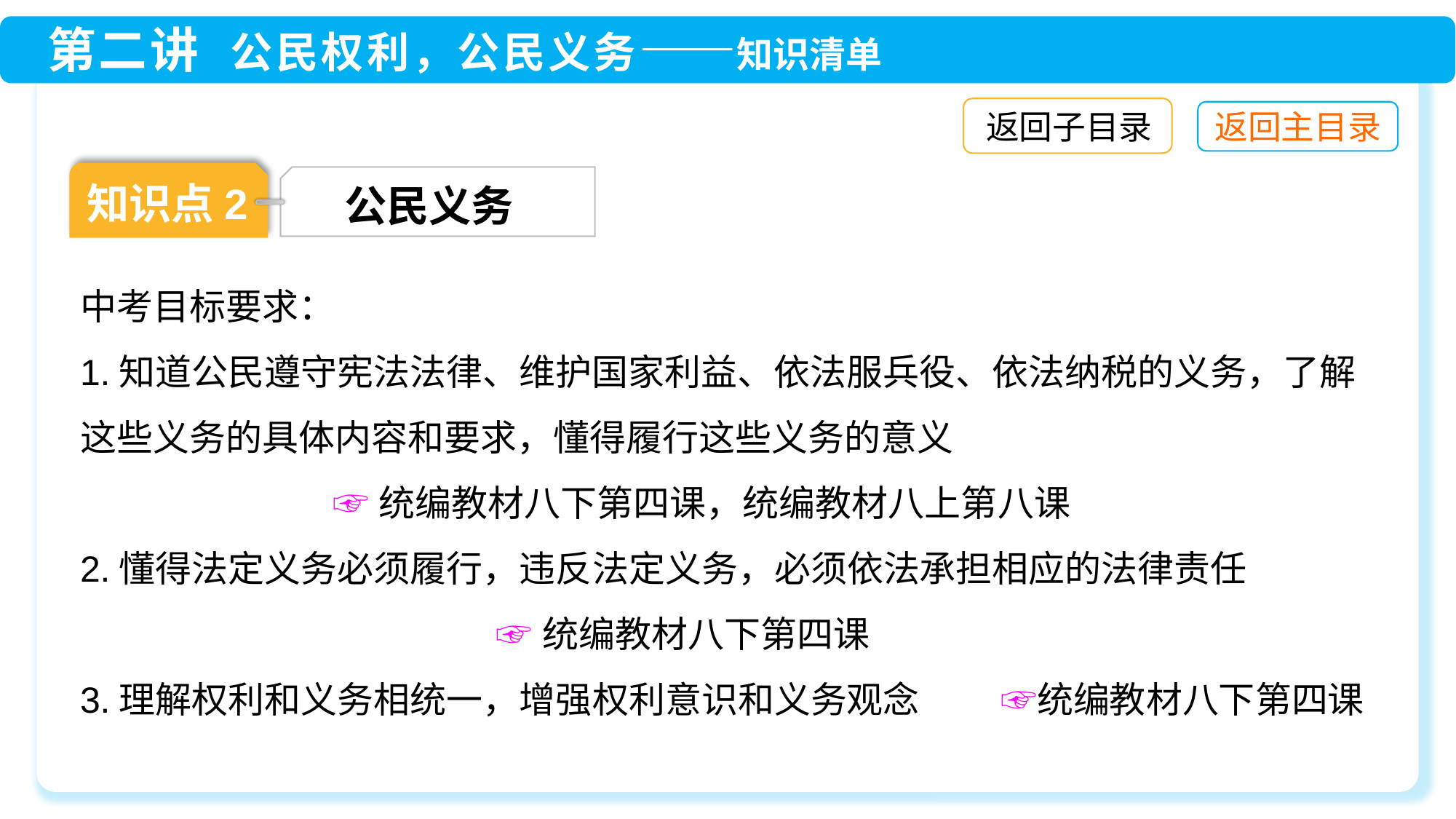

返回子目录
知识点2
公民义务

中考目标要求：
1.知道公民遵守宪法法律、维护国家利益、依法服兵役、依法纳税的义务，了解这些义务的具体内容和要求，懂得履行这些义务的意义
                               ☞统编教材八下第四课，统编教材八上第八课
2.懂得法定义务必须履行，违反法定义务，必须依法承担相应的法律责任
                                                   ☞统编教材八下第四课
3.理解权利和义务相统一，增强权利意识和义务观念　　 ☞统编教材八下第四课